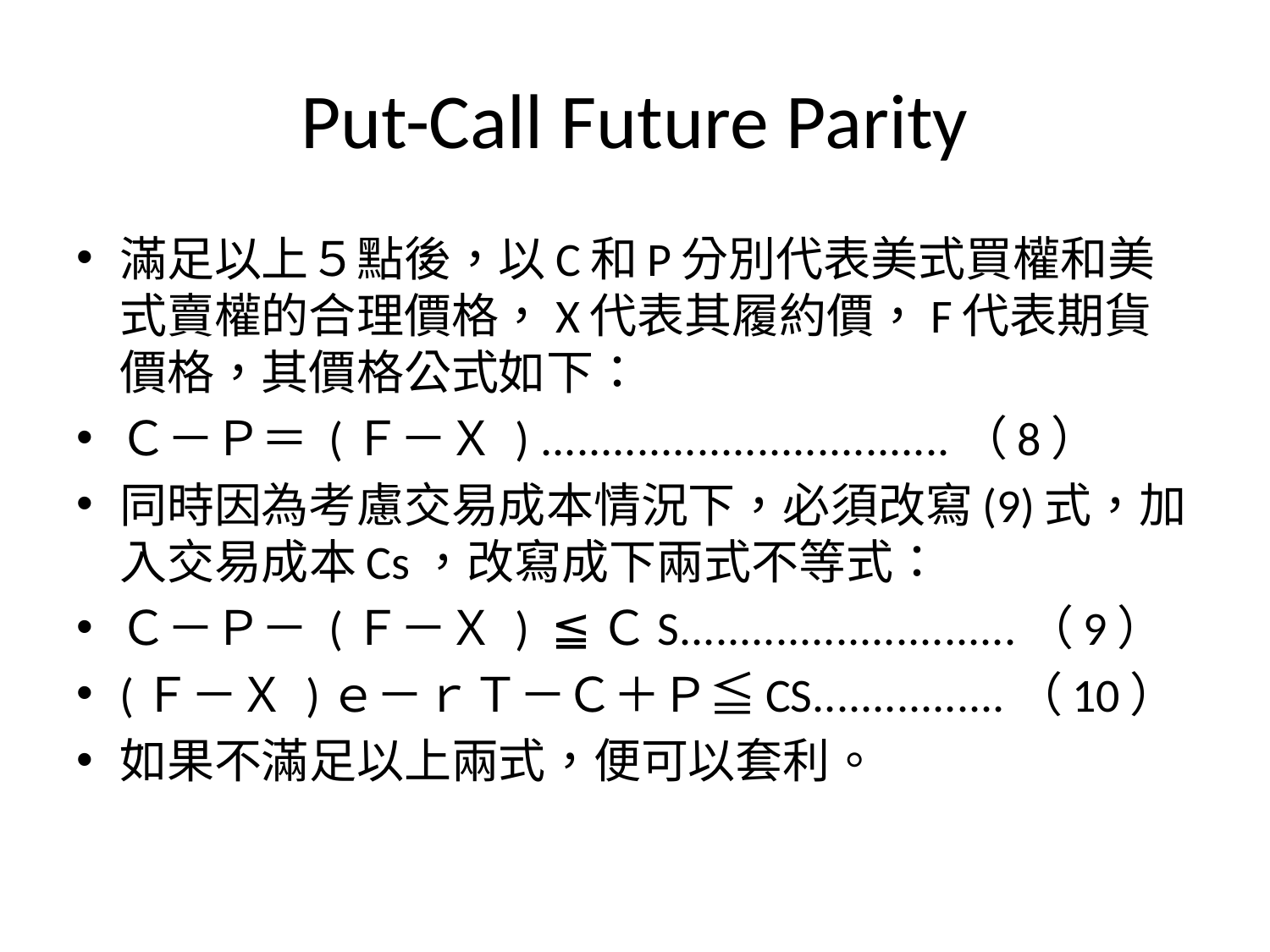

# Put-Call Future Parity
滿足以上５點後，以C和P分別代表美式買權和美式賣權的合理價格，X代表其履約價，F代表期貨價格，其價格公式如下：
Ｃ－Ｐ＝ (Ｆ－Ｘ ) ..................................（8）
同時因為考慮交易成本情況下，必須改寫(9)式，加入交易成本Cs，改寫成下兩式不等式：
Ｃ－Ｐ－ (Ｆ－Ｘ )  ≦ＣS............................（9）
(Ｆ－Ｘ )ｅ－ｒＴ－Ｃ＋Ｐ≦CS................（10）
如果不滿足以上兩式，便可以套利。